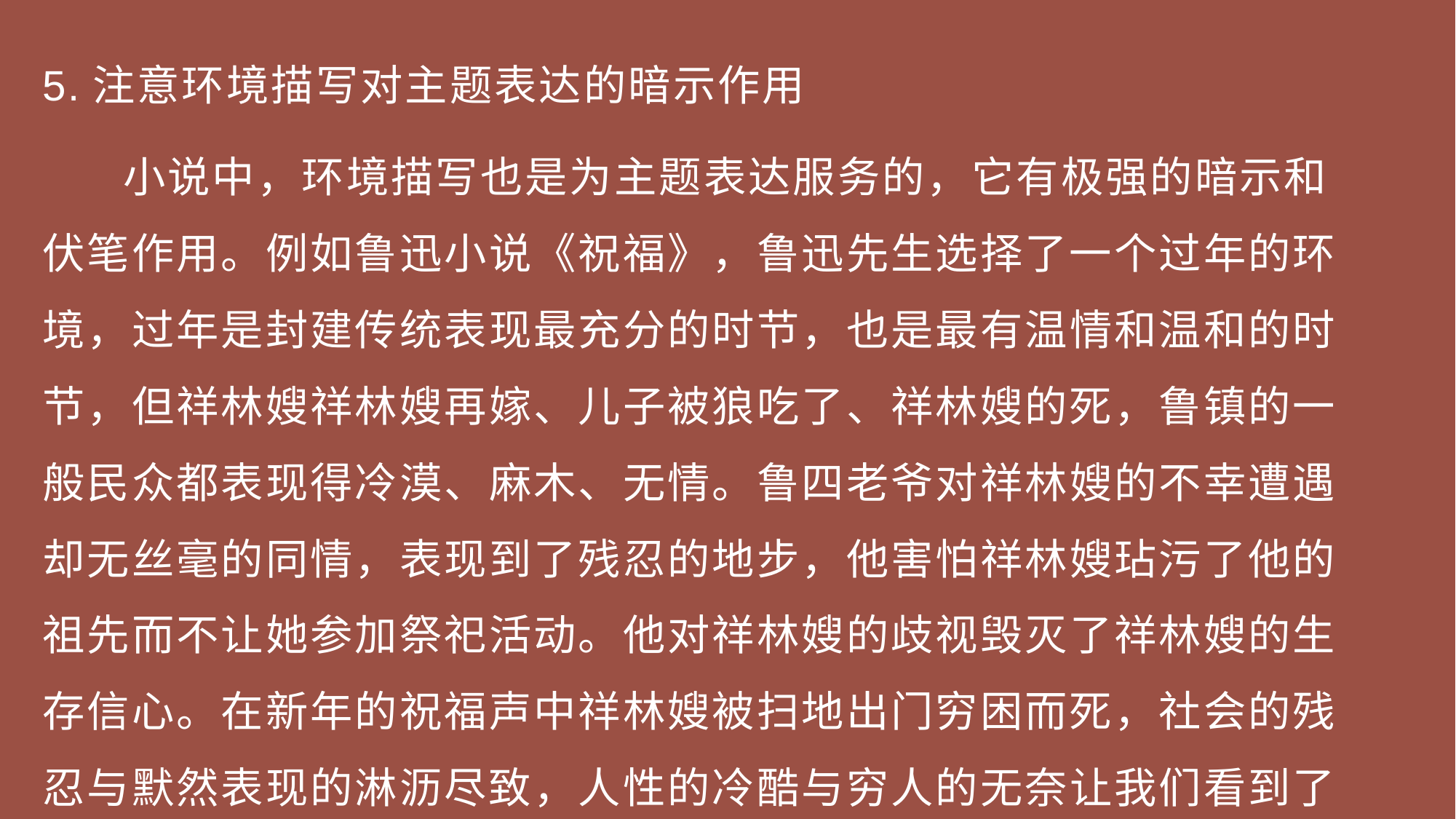

5.注意环境描写对主题表达的暗示作用
      小说中，环境描写也是为主题表达服务的，它有极强的暗示和伏笔作用。例如鲁迅小说《祝福》，鲁迅先生选择了一个过年的环境，过年是封建传统表现最充分的时节，也是最有温情和温和的时节，但祥林嫂祥林嫂再嫁、儿子被狼吃了、祥林嫂的死，鲁镇的一般民众都表现得冷漠、麻木、无情。鲁四老爷对祥林嫂的不幸遭遇却无丝毫的同情，表现到了残忍的地步，他害怕祥林嫂玷污了他的祖先而不让她参加祭祀活动。他对祥林嫂的歧视毁灭了祥林嫂的生存信心。在新年的祝福声中祥林嫂被扫地出门穷困而死，社会的残忍与默然表现的淋沥尽致，人性的冷酷与穷人的无奈让我们看到了一个社会的症结。